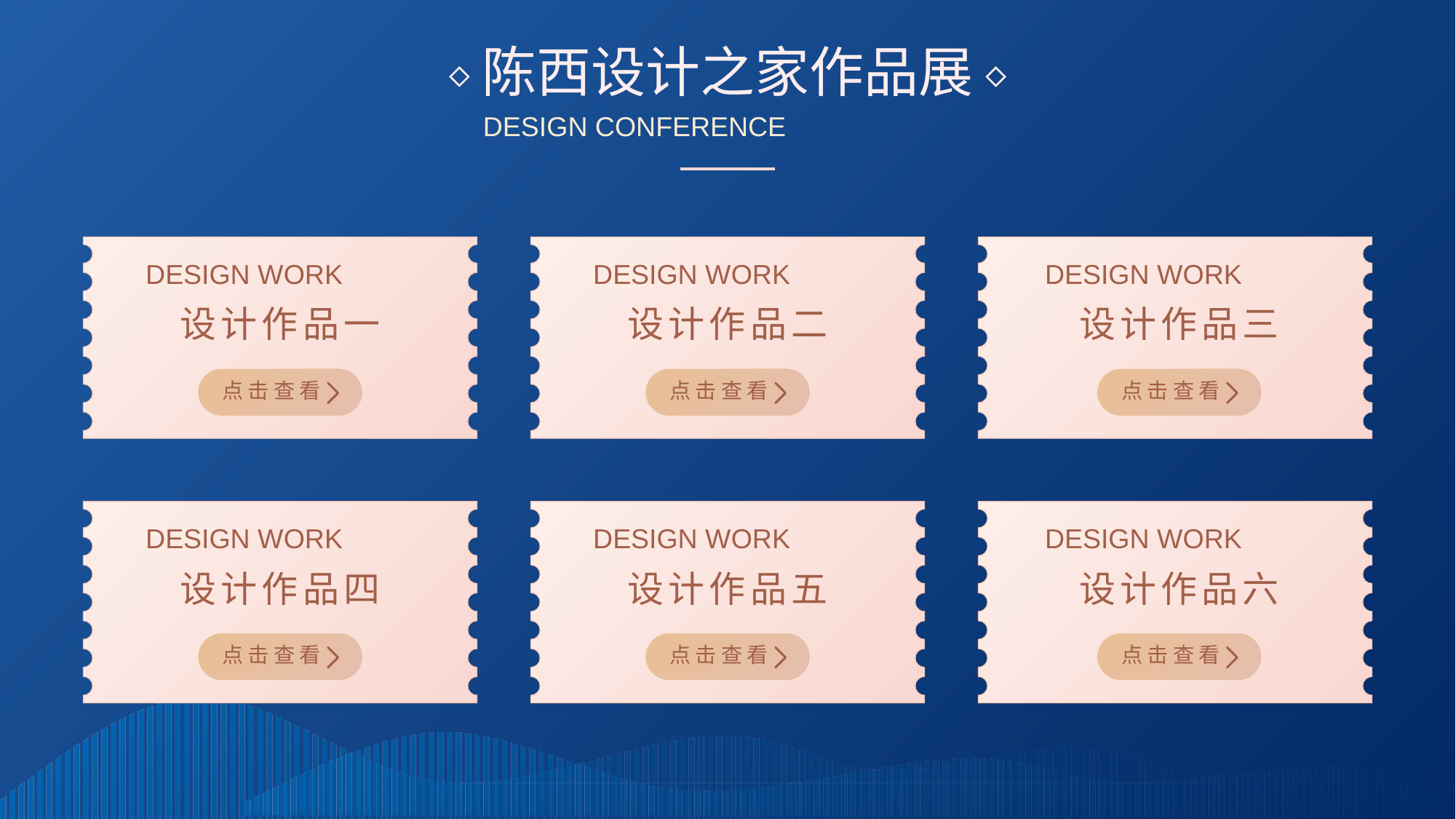

陈西设计之家作品展

DESIGN CONFERENCE

DESIGN WORK
DESIGN WORK
DESIGN WORK
设计作品一
设计作品二
设计作品三

点击查看
点击查看
点击查看

DESIGN WORK
DESIGN WORK
DESIGN WORK
设计作品四
设计作品五
设计作品六

点击查看
点击查看
点击查看